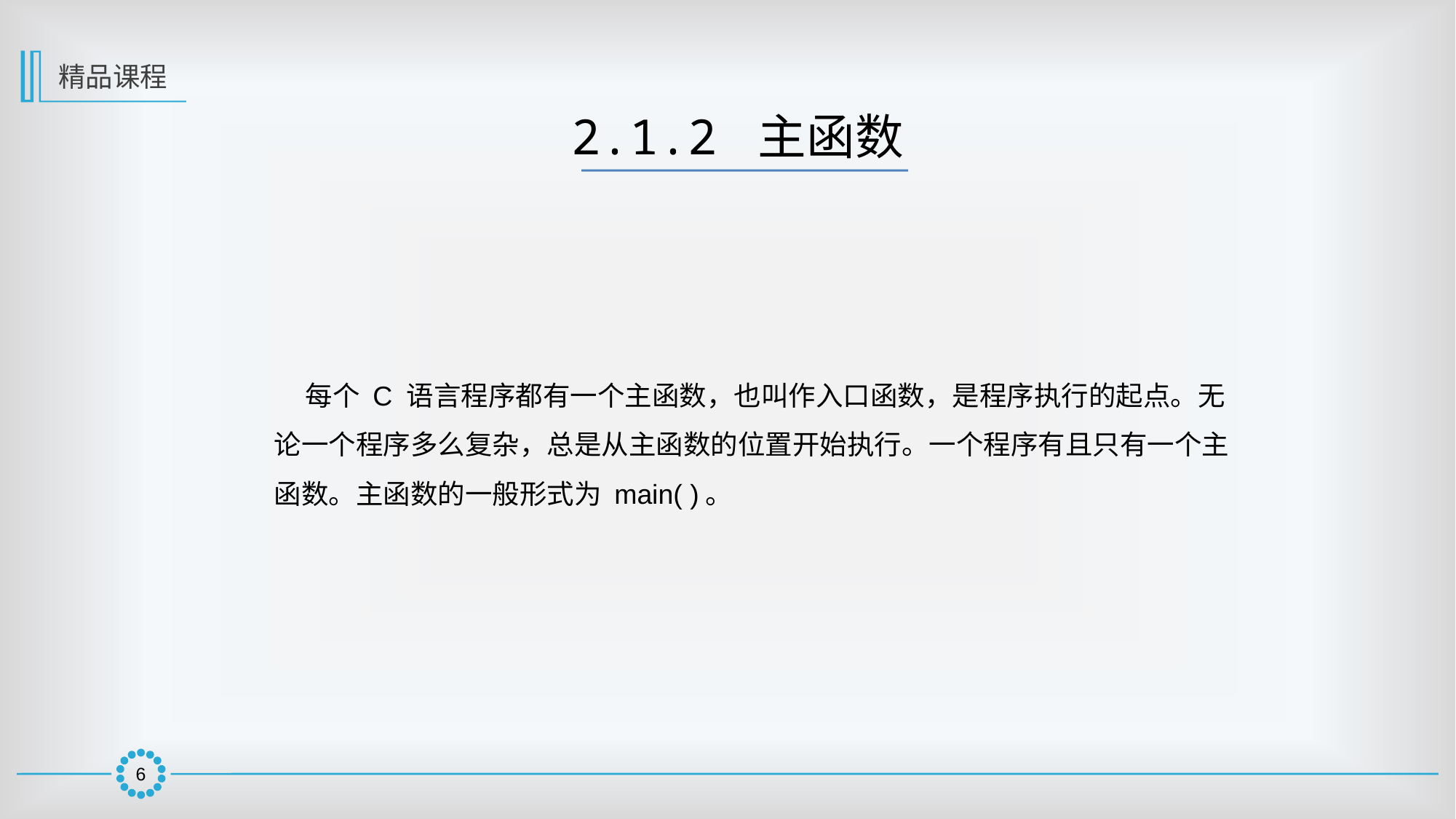

精品课程
2.1.2 主函数

    每个 C 语言程序都有一个主函数，也叫作入口函数，是程序执行的起点。无论一个程序多么复杂，总是从主函数的位置开始执行。一个程序有且只有一个主函数。主函数的一般形式为 main( )。

6